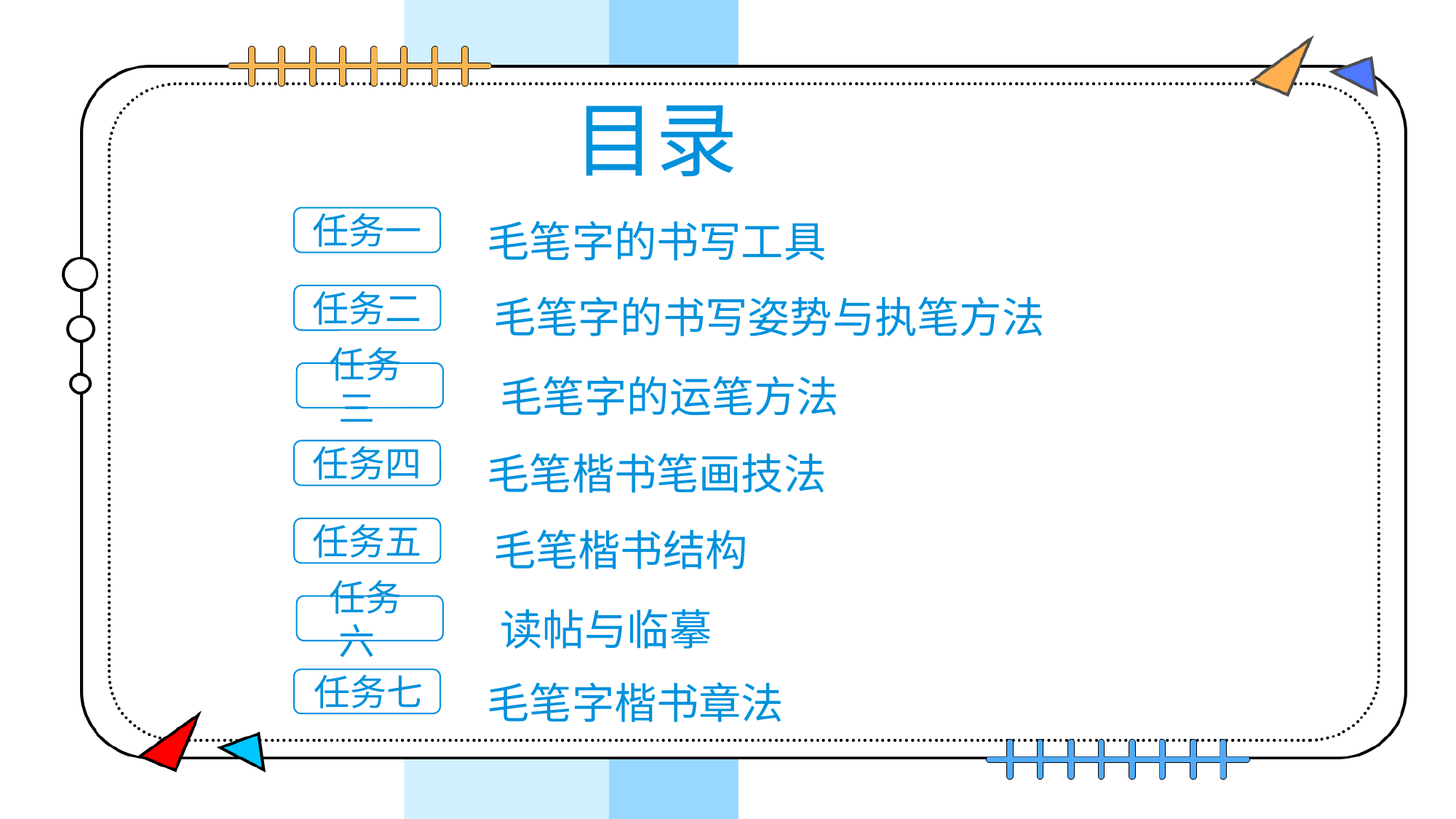

目录

任务一
任务二

 任务三

 毛笔字的书写工具
  毛笔字的书写姿势与执笔方法
 毛笔字的运笔方法

任务四
任务五

 任务六

 毛笔楷书笔画技法
  毛笔楷书结构
 读帖与临摹
任务七

 毛笔字楷书章法